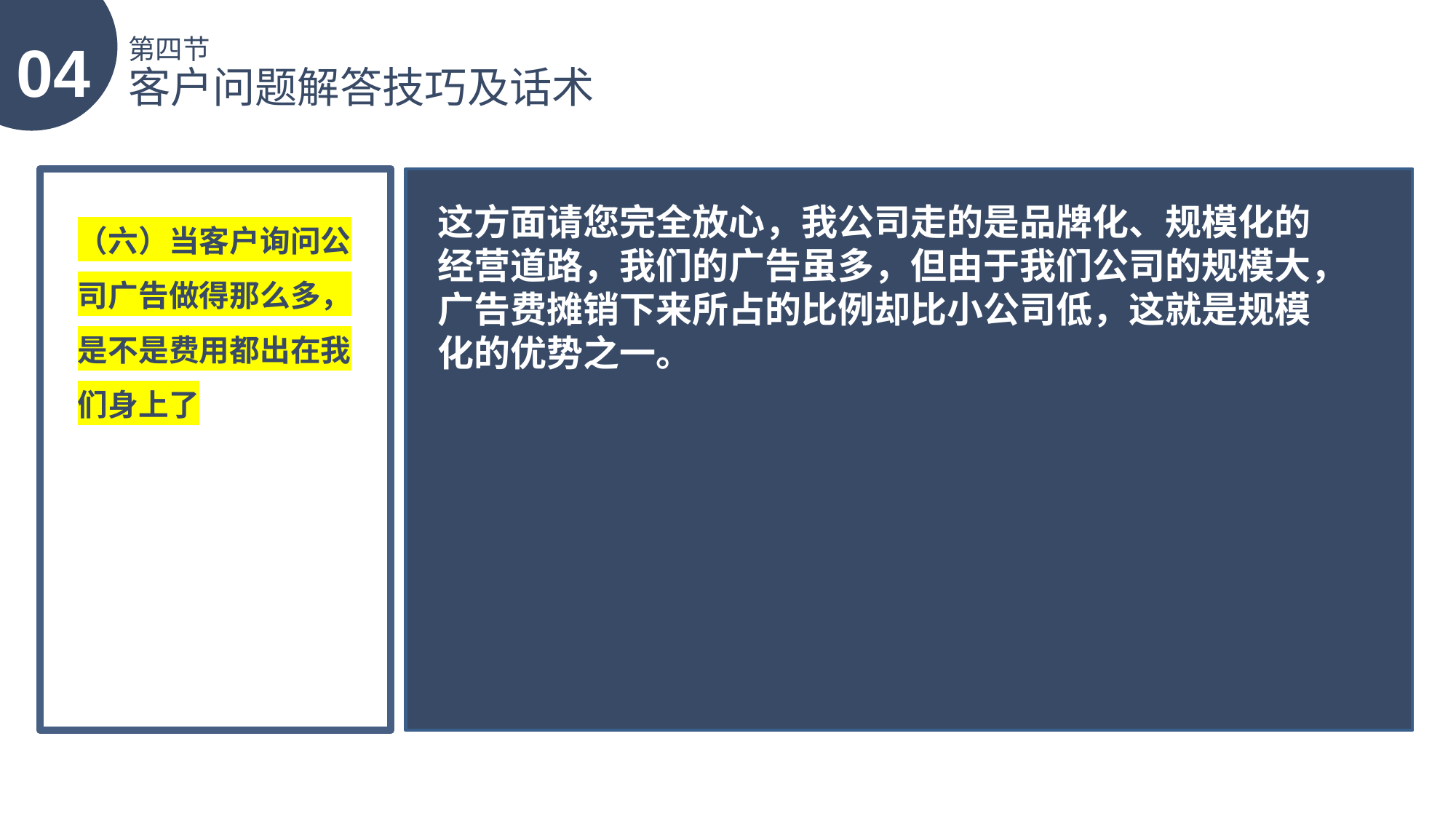

04
第四节
客户问题解答技巧及话术

这方面请您完全放心，我公司走的是品牌化、规模化的经营道路，我们的广告虽多，但由于我们公司的规模大，广告费摊销下来所占的比例却比小公司低，这就是规模化的优势之一。
（六）当客户询问公司广告做得那么多，是不是费用都出在我们身上了